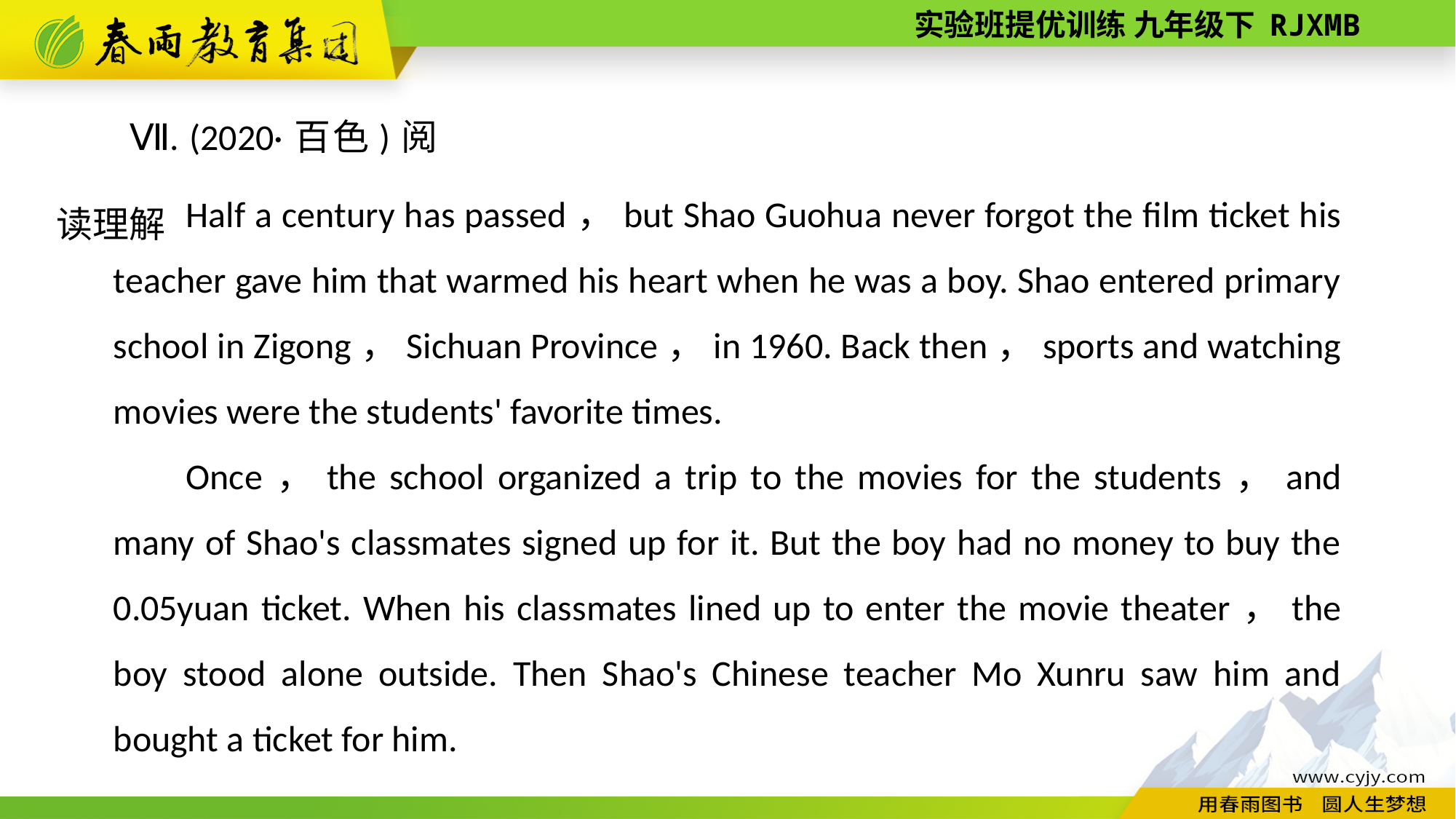

Ⅶ. (2020·百色)阅读理解
Half a century has passed，but Shao Guohua never forgot the film ticket his teacher gave him that warmed his heart when he was a boy. Shao entered primary school in Zigong，Sichuan Province，in 1960. Back then，sports and watching movies were the students' favorite times.
Once，the school organized a trip to the movies for the students，and many of Shao's classmates signed up for it. But the boy had no money to buy the 0.05­yuan ticket. When his classmates lined up to enter the movie theater，the boy stood alone outside. Then Shao's Chinese teacher Mo Xunru saw him and bought a ticket for him.